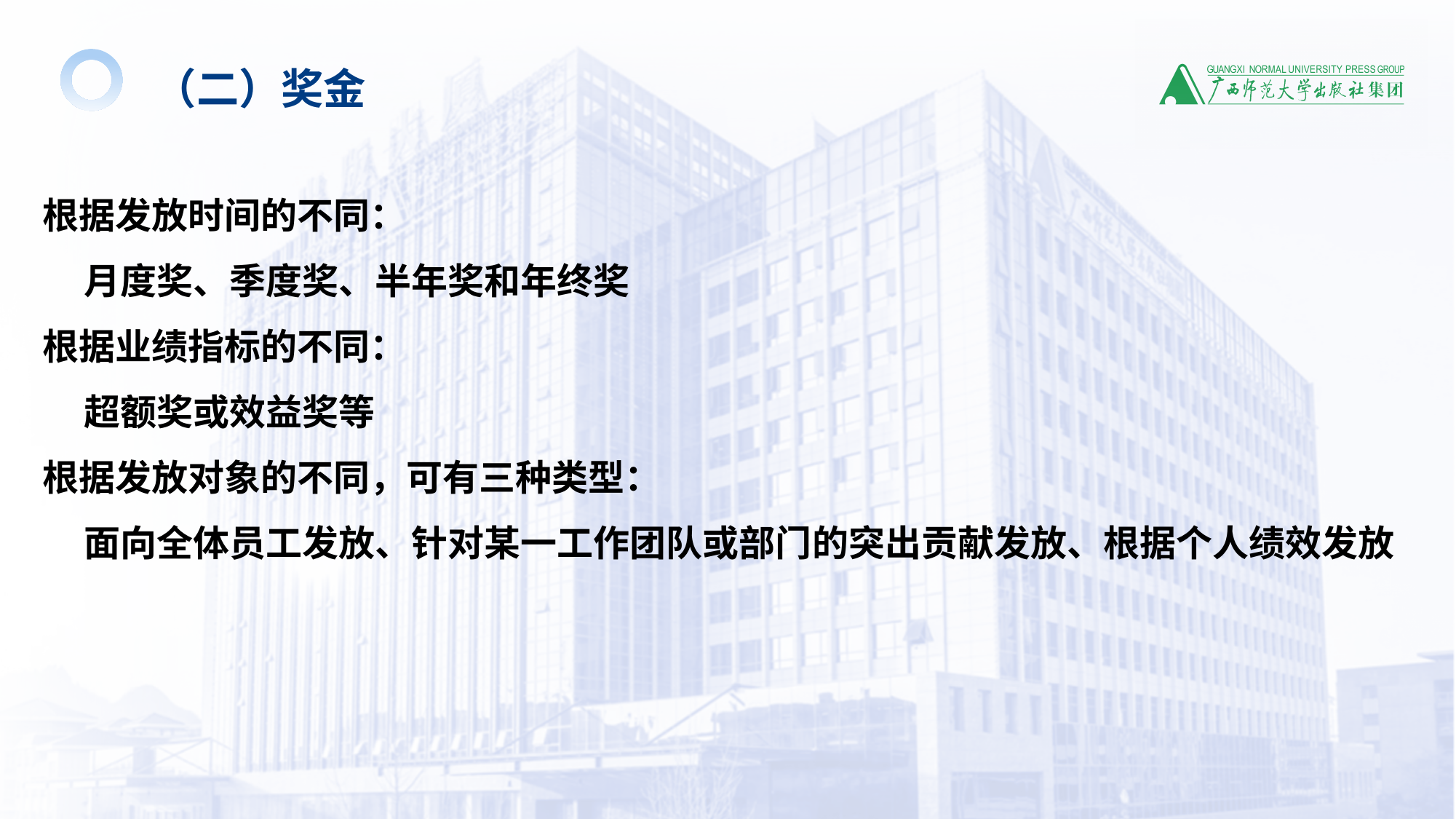

（二）奖金

根据发放时间的不同：
    月度奖、季度奖、半年奖和年终奖
根据业绩指标的不同：
    超额奖或效益奖等
根据发放对象的不同，可有三种类型：
    面向全体员工发放、针对某一工作团队或部门的突出贡献发放、根据个人绩效发放